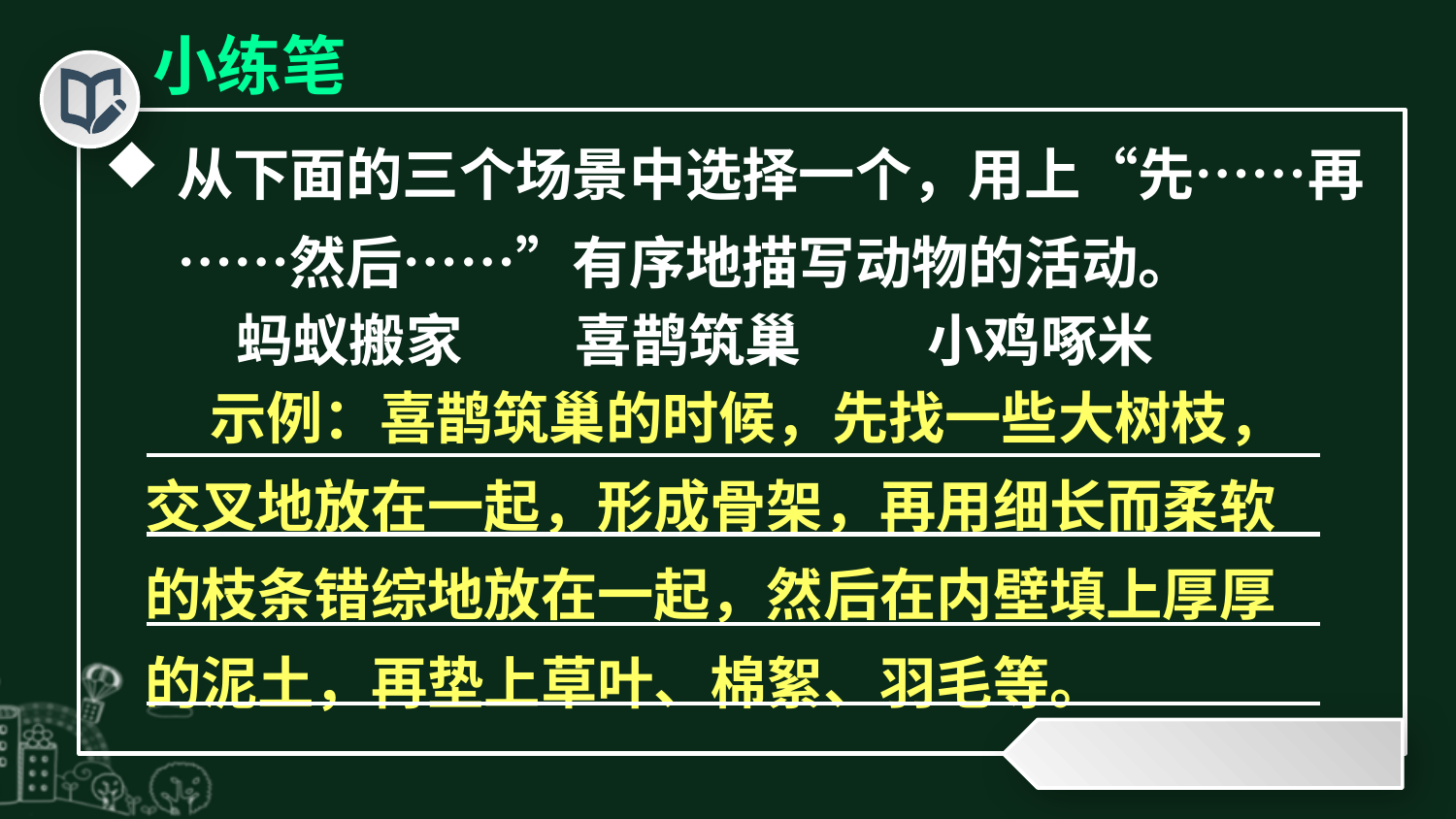

小练笔

从下面的三个场景中选择一个，用上“先……再……然后……”有序地描写动物的活动。
 蚂蚁搬家　　喜鹊筑巢　　 小鸡啄米
    示例：喜鹊筑巢的时候，先找一些大树枝，交叉地放在一起，形成骨架，再用细长而柔软的枝条错综地放在一起，然后在内壁填上厚厚的泥土，再垫上草叶、棉絮、羽毛等。